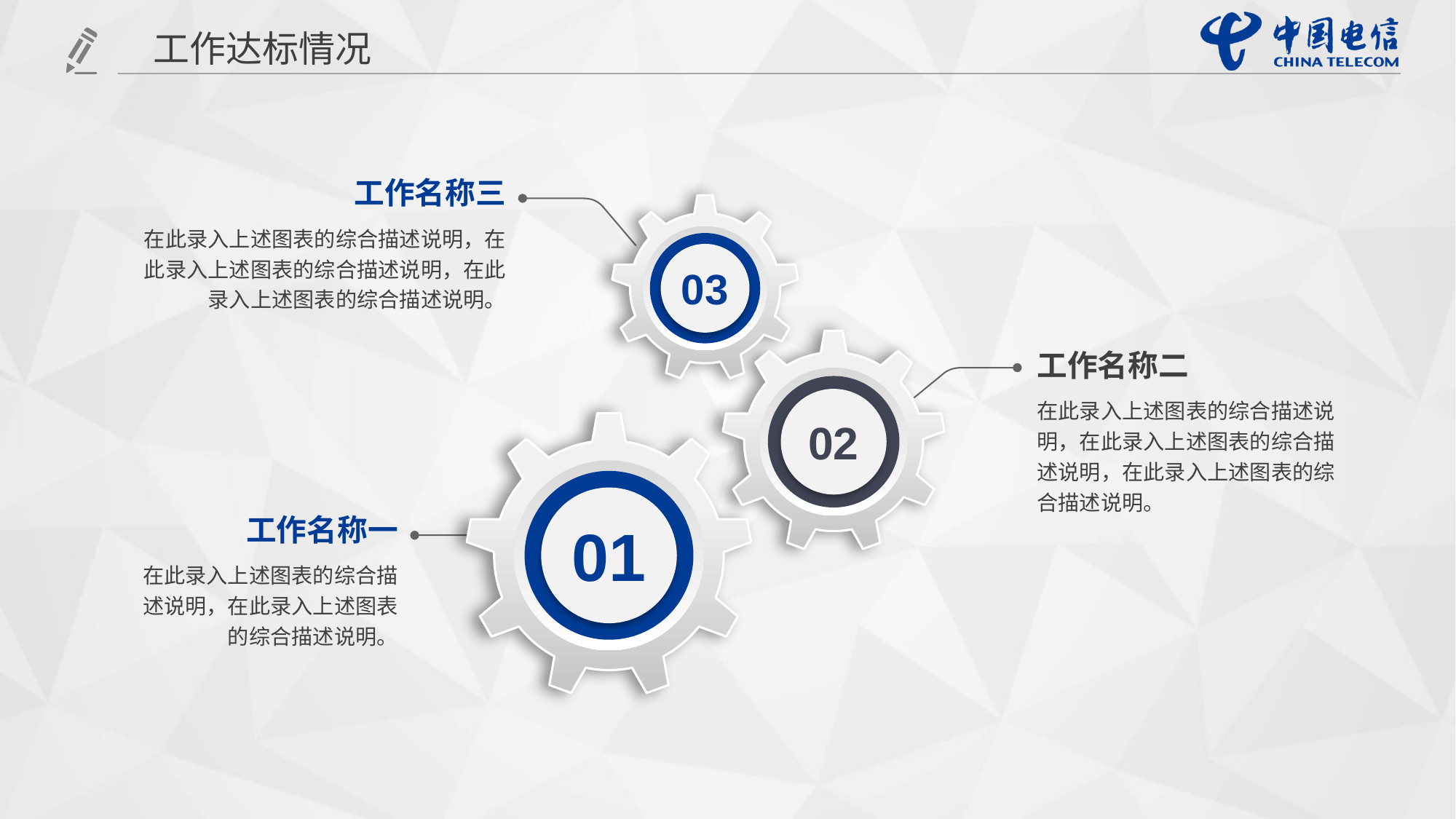

工作达标情况

工作名称三

03

在此录入上述图表的综合描述说明，在此录入上述图表的综合描述说明，在此录入上述图表的综合描述说明。

02
工作名称二

在此录入上述图表的综合描述说明，在此录入上述图表的综合描述说明，在此录入上述图表的综合描述说明。

01
工作名称一

在此录入上述图表的综合描述说明，在此录入上述图表的综合描述说明。